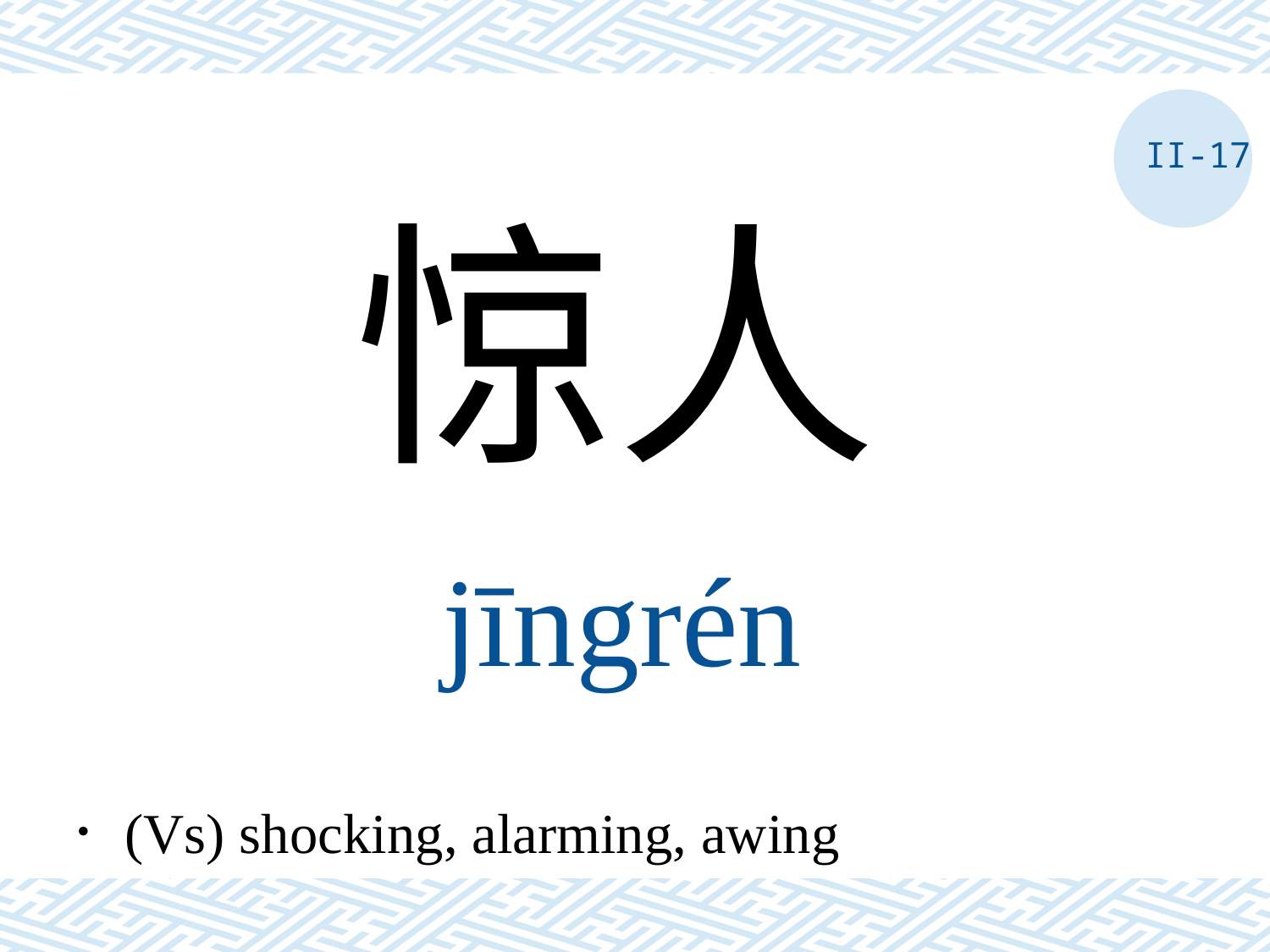

II-17

惊人
jīngrén
．(Vs) shocking, alarming, awing